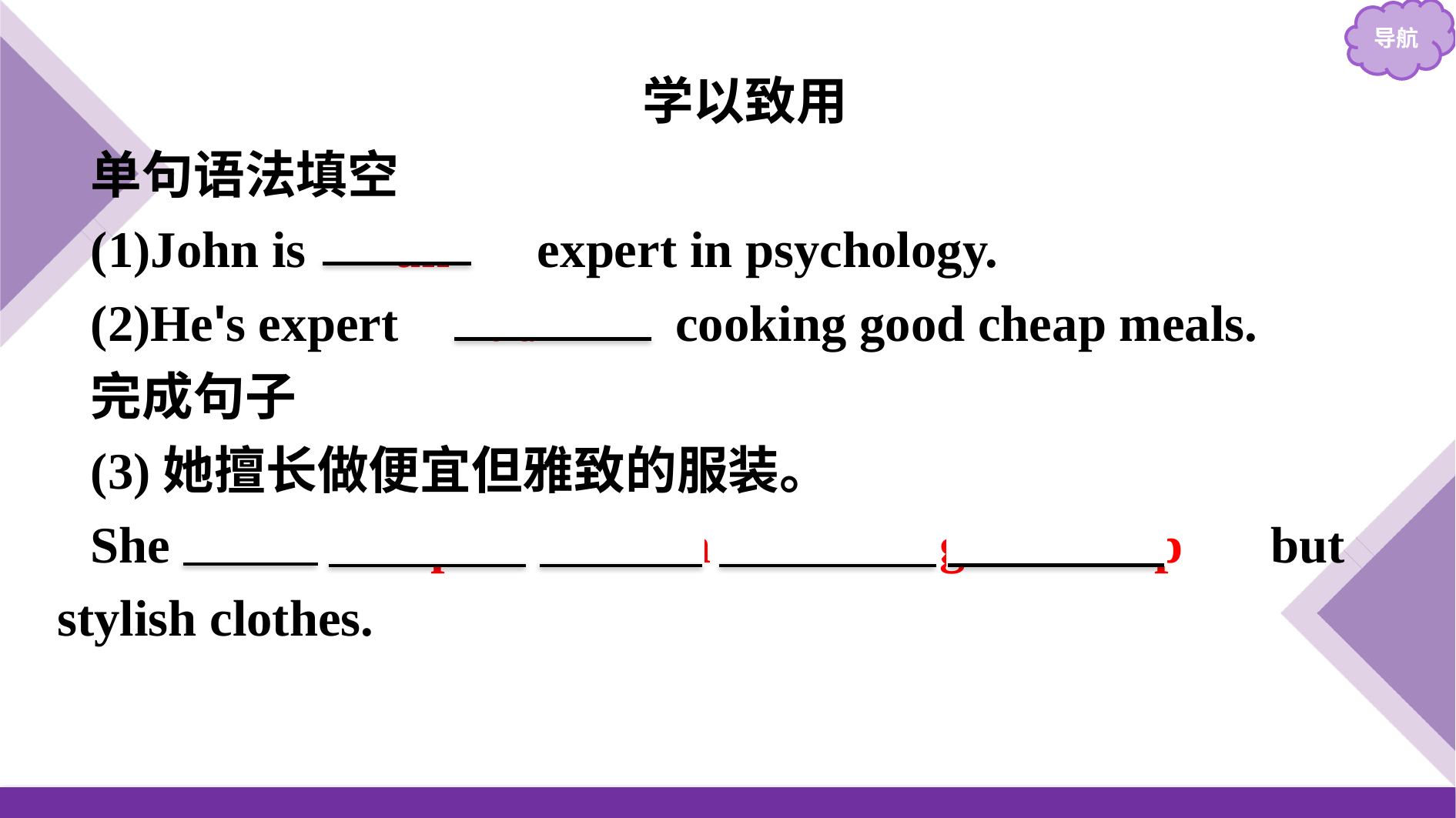

学以致用
单句语法填空
(1)John is 　an　 expert in psychology.
(2)He's expert 　at/in　 cooking good cheap meals.
完成句子
(3)她擅长做便宜但雅致的服装。
She 　is　 expert　 at/in　 making　 cheap　 but stylish clothes.